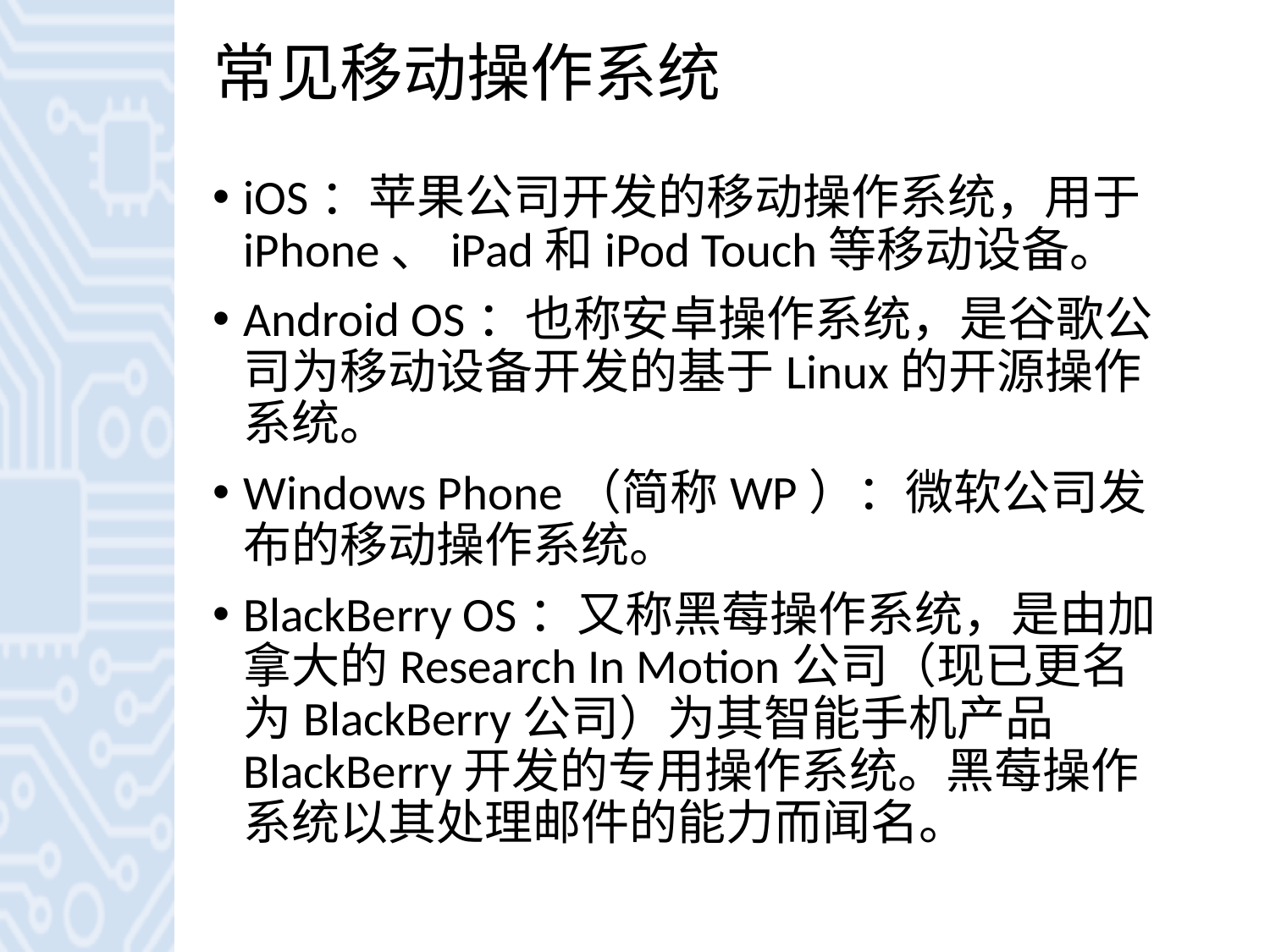

# 常见移动操作系统
iOS：苹果公司开发的移动操作系统，用于iPhone、iPad和iPod Touch等移动设备。
Android OS：也称安卓操作系统，是谷歌公司为移动设备开发的基于Linux的开源操作系统。
Windows Phone（简称WP）：微软公司发布的移动操作系统。
BlackBerry OS：又称黑莓操作系统，是由加拿大的Research In Motion公司（现已更名为BlackBerry公司）为其智能手机产品BlackBerry开发的专用操作系统。黑莓操作系统以其处理邮件的能力而闻名。